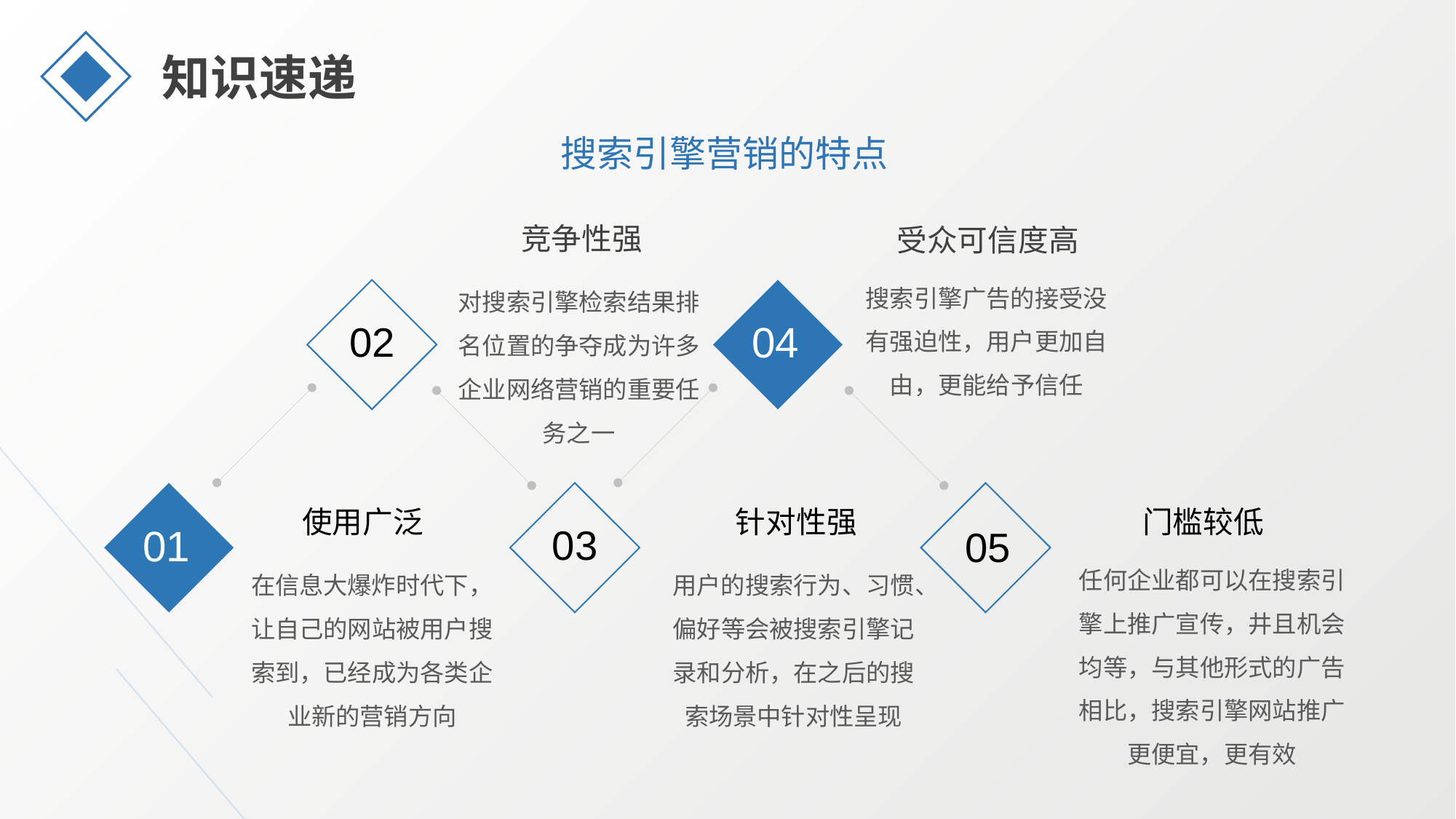

知识速递
搜索引擎营销的特点
竞争性强
对搜索引擎检索结果排名位置的争夺成为许多企业网络营销的重要任务之一
受众可信度高
搜索引擎广告的接受没有强迫性，用户更加自由，更能给予信任

02

04

03

05
针对性强
用户的搜索行为、习惯、偏好等会被搜索引擎记录和分析，在之后的搜索场景中针对性呈现
门槛较低
任何企业都可以在搜索引擎上推广宣传，井且机会均等，与其他形式的广告相比，搜索引擎网站推广更便宜，更有效
使用广泛
在信息大爆炸时代下，让自己的网站被用户搜索到，已经成为各类企业新的营销方向
01